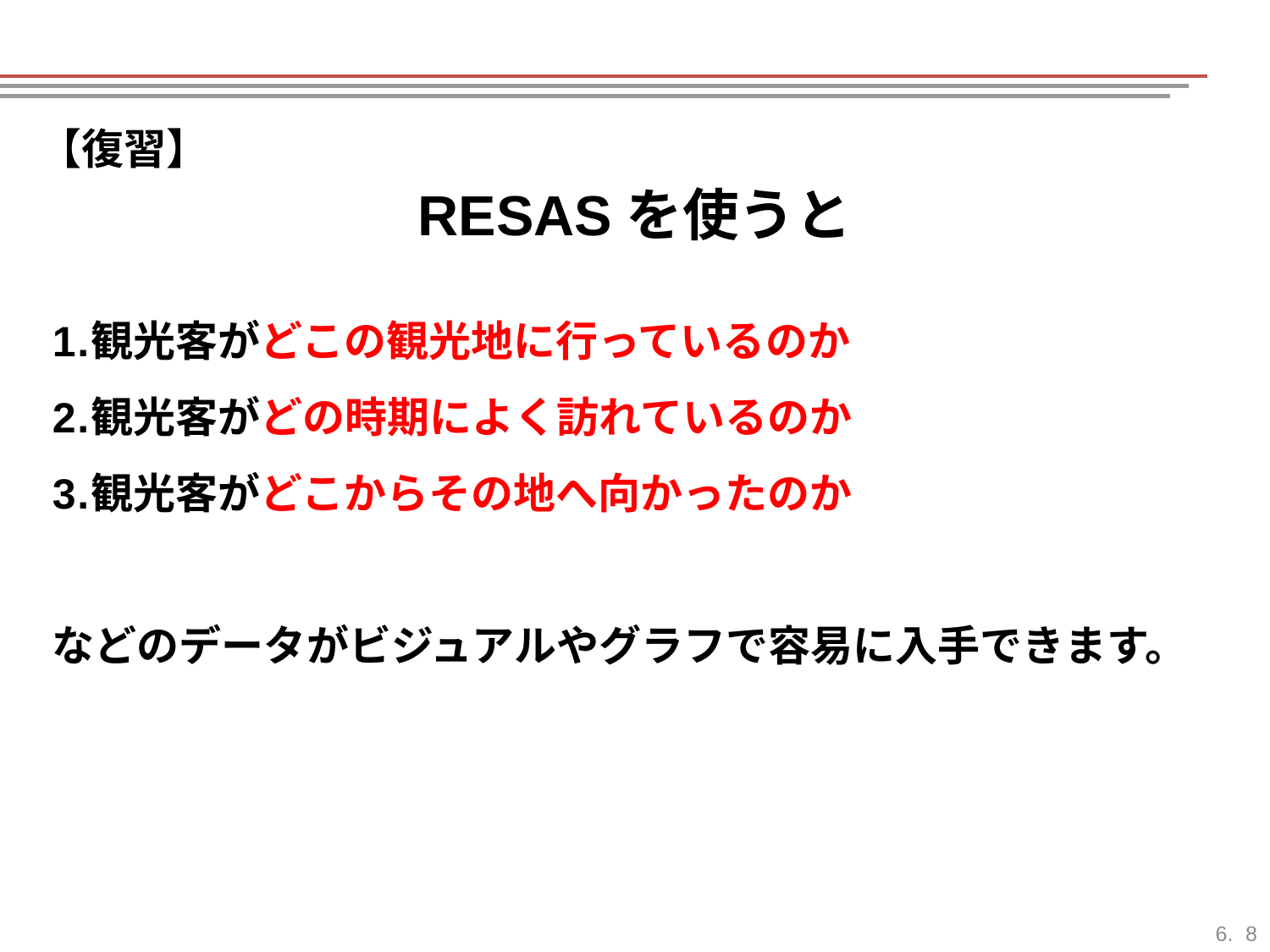

【復習】
RESASを使うと
観光客がどこの観光地に行っているのか
観光客がどの時期によく訪れているのか
観光客がどこからその地へ向かったのか

などのデータがビジュアルやグラフで容易に入手できます。

8